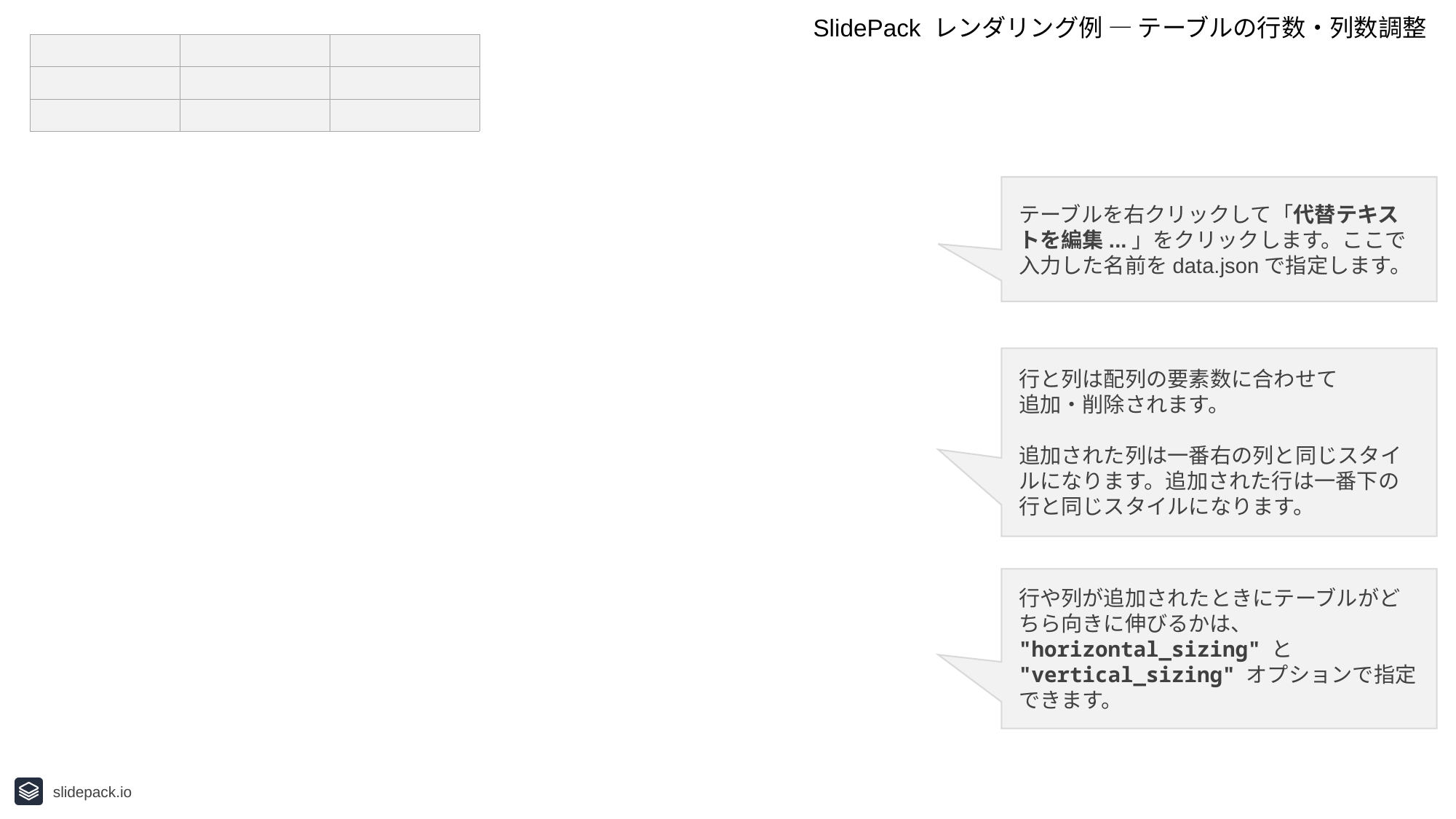

SlidePack レンダリング例 ― テーブルの行数・列数調整
|  |  |  |
| --- | --- | --- |
|  |  |  |
|  |  |  |
テーブルを右クリックして「代替テキストを編集...」をクリックします。ここで入力した名前をdata.jsonで指定します。
行と列は配列の要素数に合わせて
追加・削除されます。

追加された列は一番右の列と同じスタイルになります。追加された行は一番下の行と同じスタイルになります。
行や列が追加されたときにテーブルがどちら向きに伸びるかは、 "horizontal_sizing" と "vertical_sizing" オプションで指定できます。